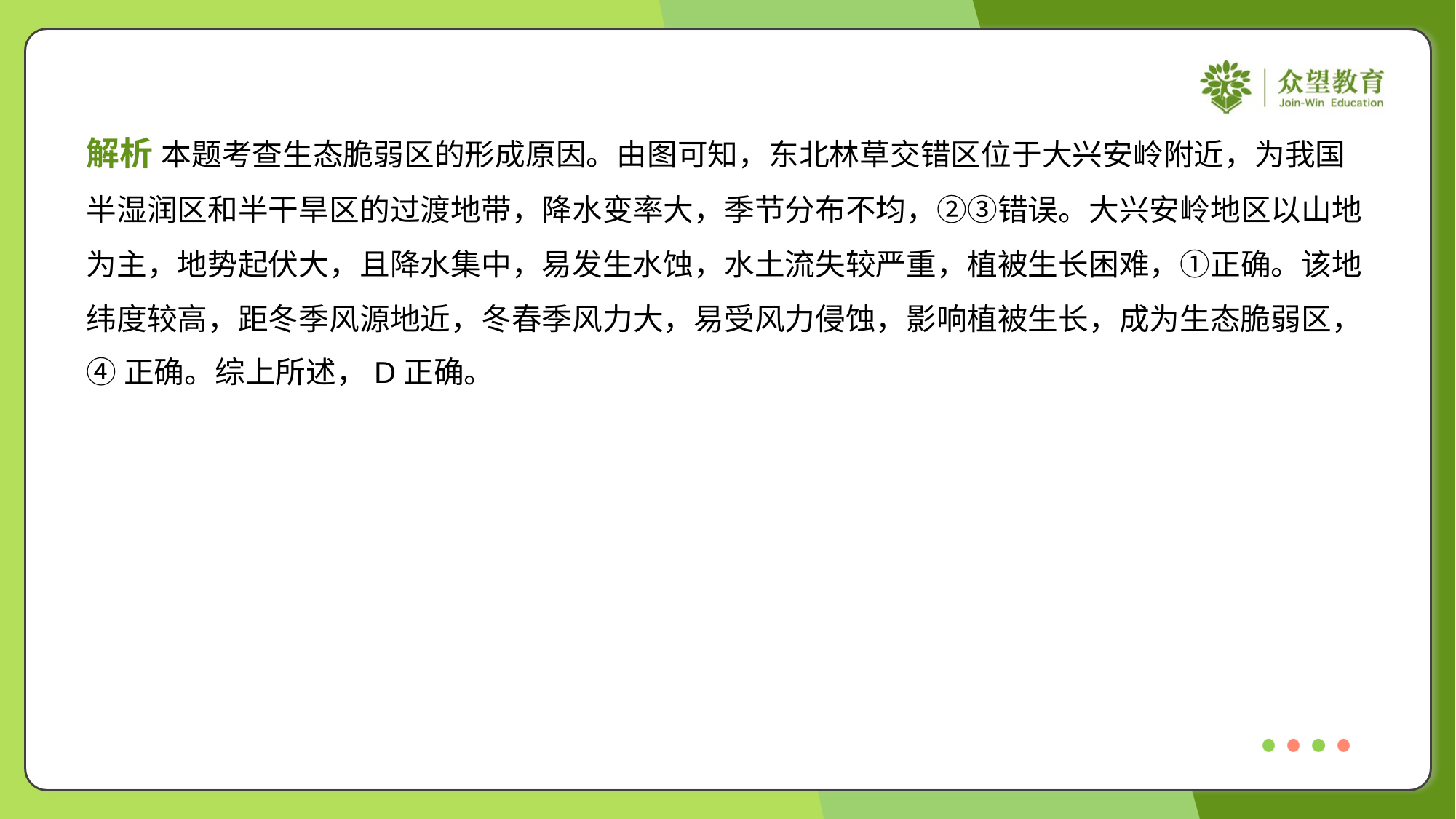

解析 本题考查生态脆弱区的形成原因。由图可知，东北林草交错区位于大兴安岭附近，为我国
半湿润区和半干旱区的过渡地带，降水变率大，季节分布不均，②③错误。大兴安岭地区以山地
为主，地势起伏大，且降水集中，易发生水蚀，水土流失较严重，植被生长困难，①正确。该地
纬度较高，距冬季风源地近，冬春季风力大，易受风力侵蚀，影响植被生长，成为生态脆弱区，
④正确。综上所述，D正确。